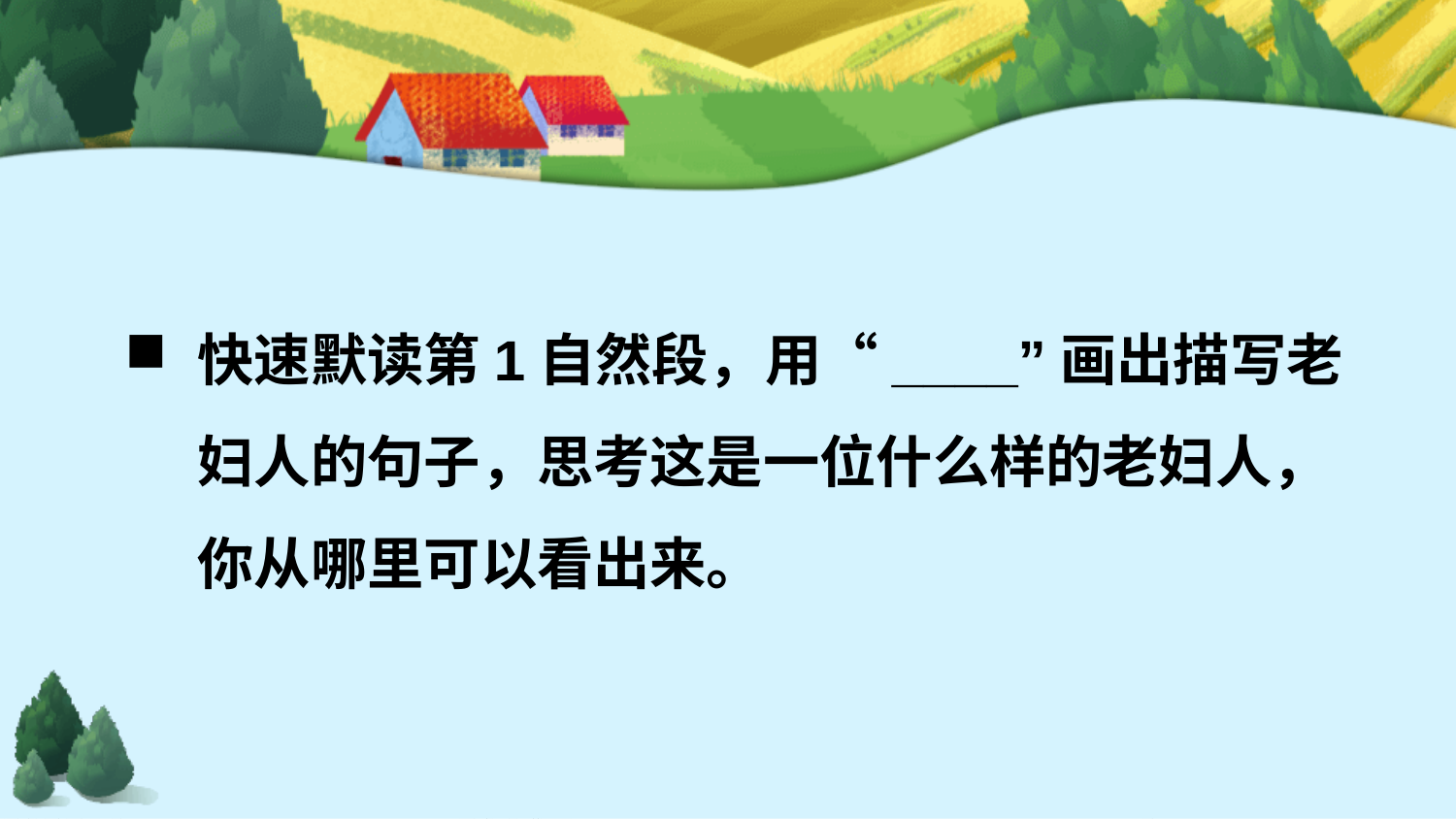

快速默读第1自然段，用“____”画出描写老妇人的句子，思考这是一位什么样的老妇人，你从哪里可以看出来。